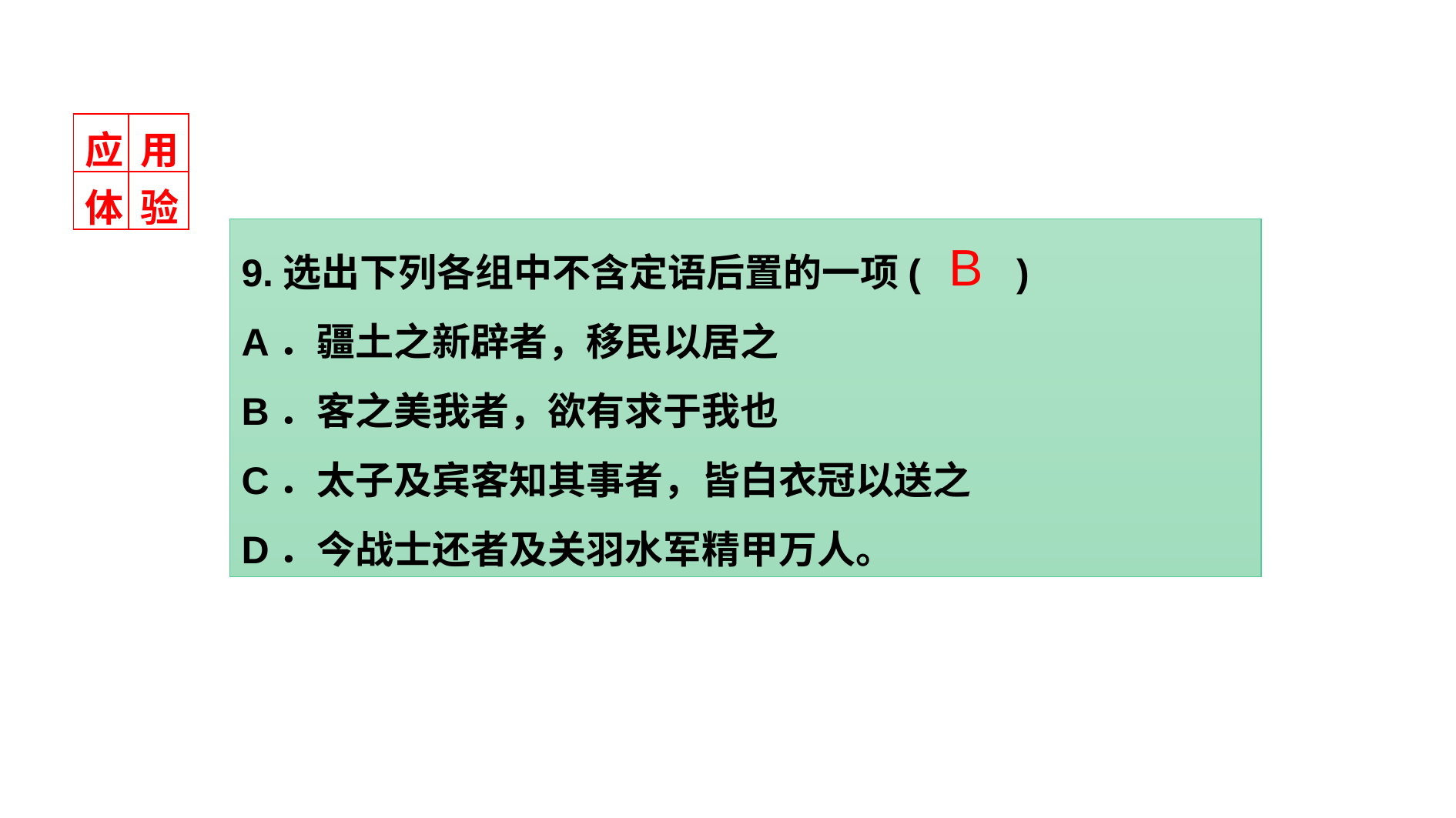

| 应 | 用 |
| --- | --- |
| 体 | 验 |

9.选出下列各组中不含定语后置的一项(　　)
A．疆土之新辟者，移民以居之
B．客之美我者，欲有求于我也
C．太子及宾客知其事者，皆白衣冠以送之
D．今战士还者及关羽水军精甲万人。
B